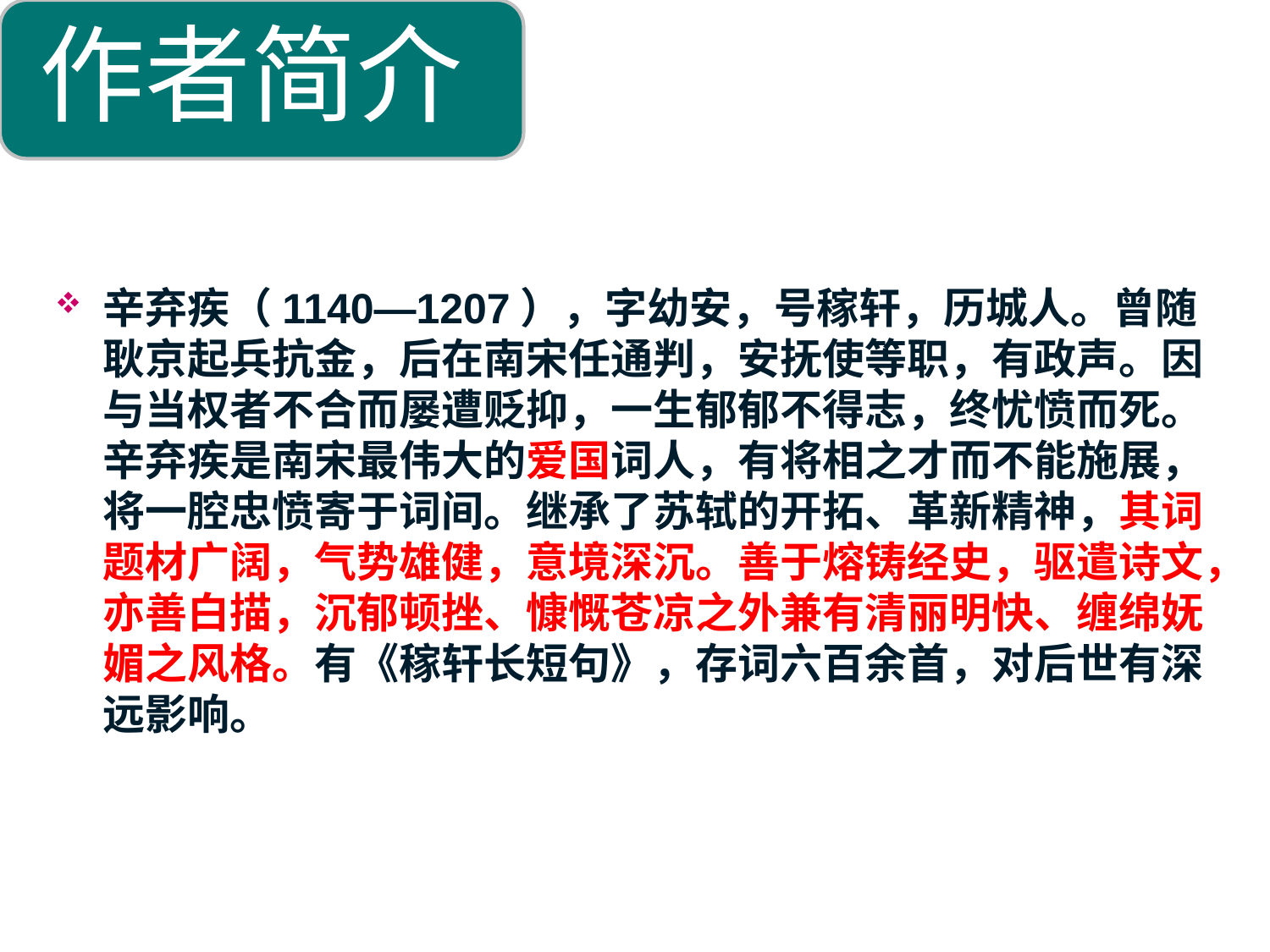

作者简介
辛弃疾（1140—1207），字幼安，号稼轩，历城人。曾随耿京起兵抗金，后在南宋任通判，安抚使等职，有政声。因与当权者不合而屡遭贬抑，一生郁郁不得志，终忧愤而死。辛弃疾是南宋最伟大的爱国词人，有将相之才而不能施展，将一腔忠愤寄于词间。继承了苏轼的开拓、革新精神，其词题材广阔，气势雄健，意境深沉。善于熔铸经史，驱遣诗文，亦善白描，沉郁顿挫、慷慨苍凉之外兼有清丽明快、缠绵妩媚之风格。有《稼轩长短句》，存词六百余首，对后世有深远影响。